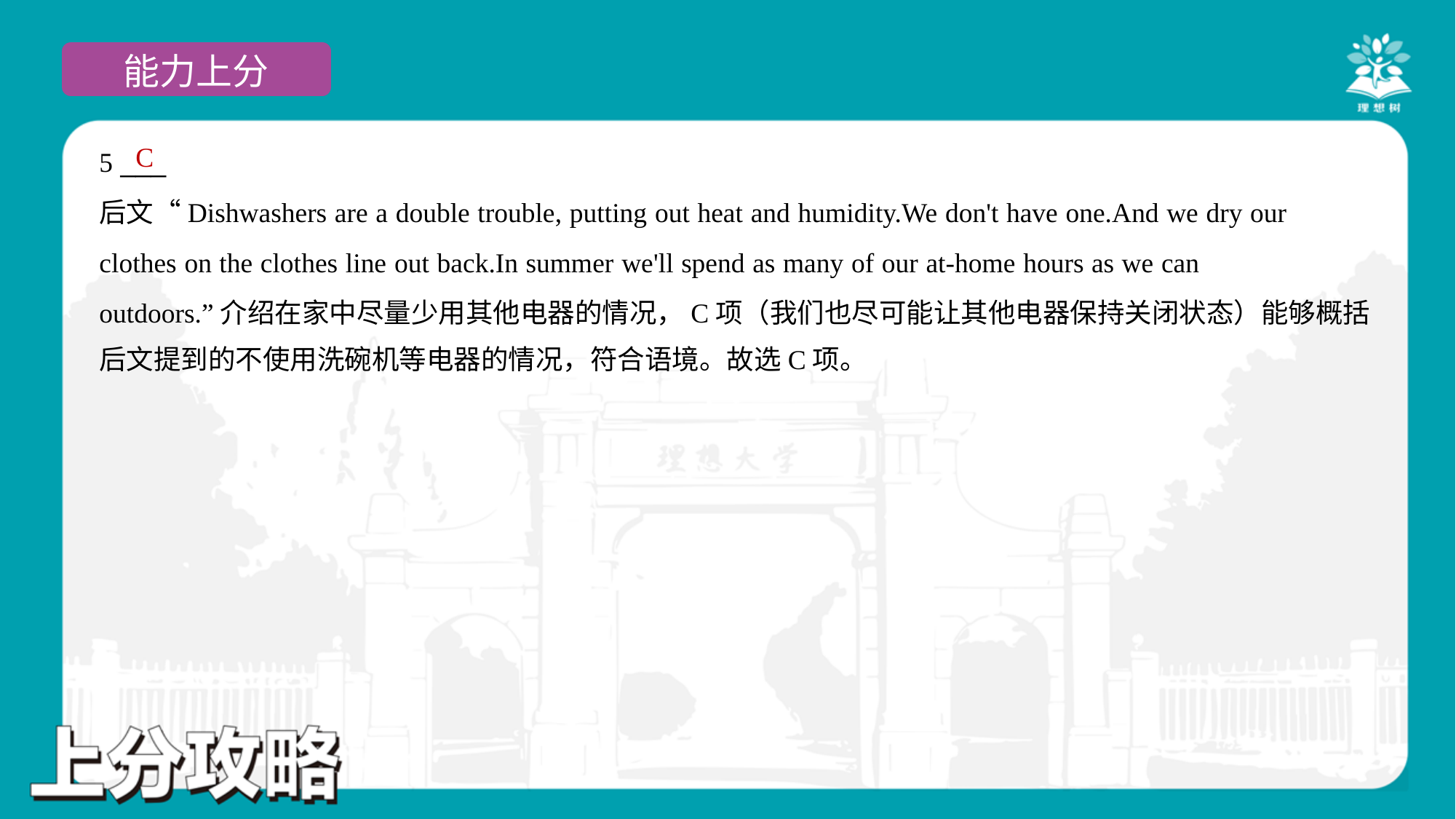

C
5 ___
后文“Dishwashers are a double trouble, putting out heat and humidity.We don't have one.And we dry our
clothes on the clothes line out back.In summer we'll spend as many of our at-home hours as we can
outdoors.”介绍在家中尽量少用其他电器的情况，C项（我们也尽可能让其他电器保持关闭状态）能够概括
后文提到的不使用洗碗机等电器的情况，符合语境。故选C项。